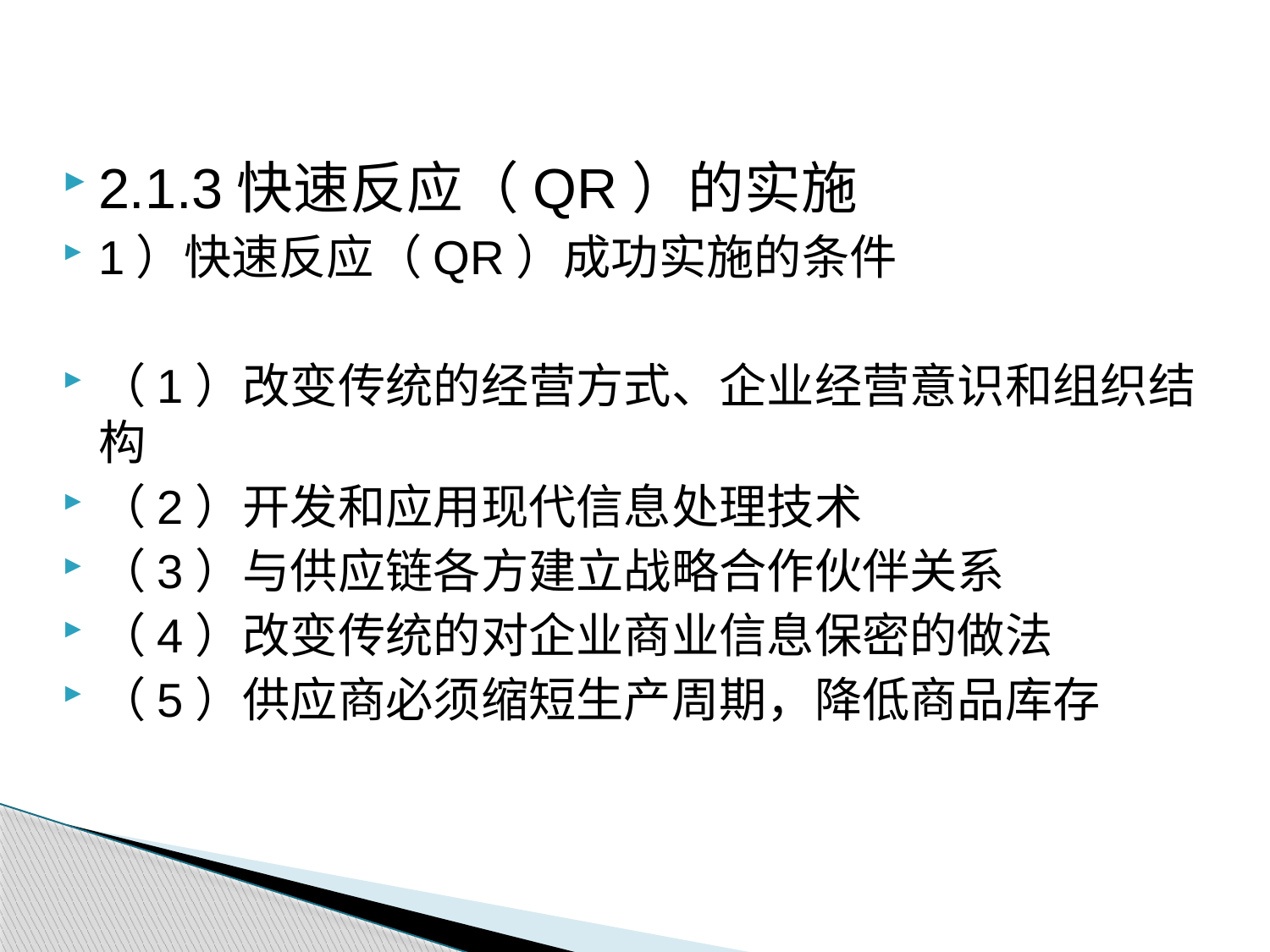

2.1.3快速反应（QR）的实施
1）快速反应（QR）成功实施的条件

（1）改变传统的经营方式、企业经营意识和组织结构
（2）开发和应用现代信息处理技术
（3）与供应链各方建立战略合作伙伴关系
（4）改变传统的对企业商业信息保密的做法
（5）供应商必须缩短生产周期，降低商品库存